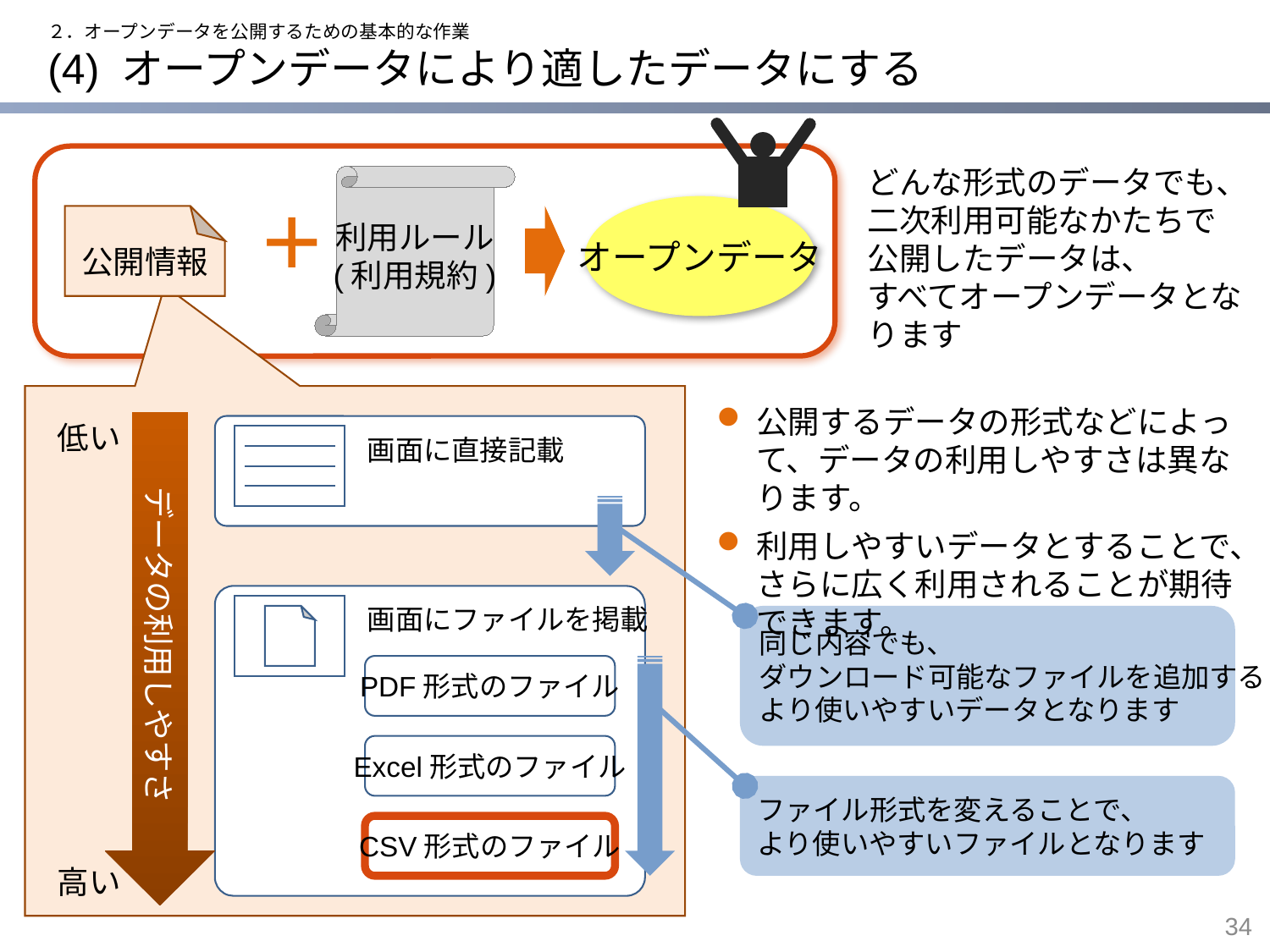

２．オープンデータを公開するための基本的な作業
# (4) オープンデータにより適したデータにする

どんな形式のデータでも、
二次利用可能なかたちで
公開したデータは、
すべてオープンデータとなります

＋
オープンデータ

公開情報

利用ルール
(利用規約)

公開するデータの形式などによって、データの利用しやすさは異なります。
利用しやすいデータとすることで、さらに広く利用されることが期待できます。
低い
データの利用しやすさ

画面に直接記載

画面にファイルを掲載
同じ内容でも、
ダウンロード可能なファイルを追加すると、
より使いやすいデータとなります
PDF形式のファイル
Excel形式のファイル

ファイル形式を変えることで、
より使いやすいファイルとなります
CSV形式のファイル
高い
34